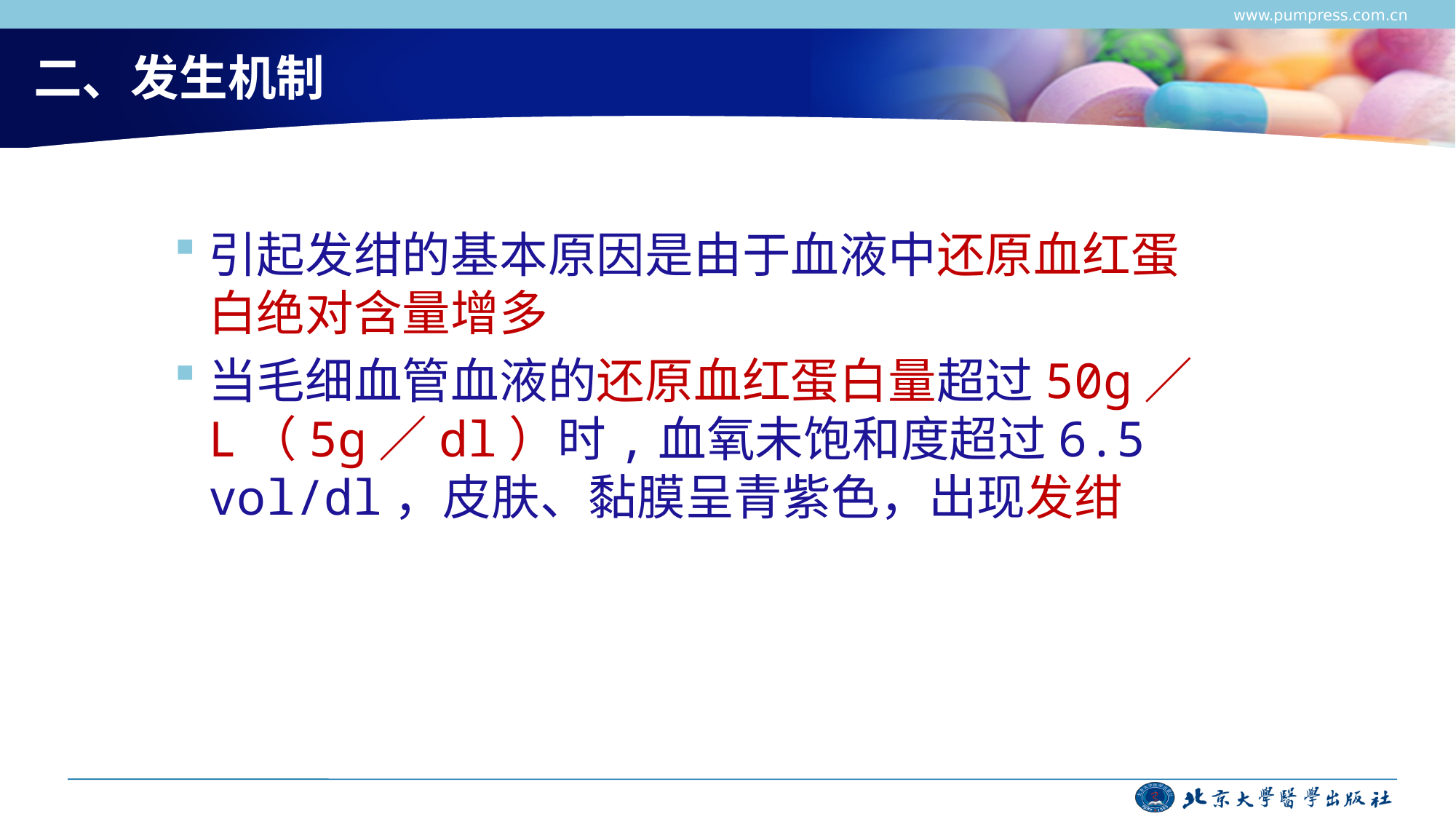

www.pumpress.com.cn
# 二、发生机制
引起发绀的基本原因是由于血液中还原血红蛋白绝对含量增多
当毛细血管血液的还原血红蛋白量超过50g／L（5g／dl）时,血氧未饱和度超过6.5 vol/dl，皮肤、黏膜呈青紫色，出现发绀